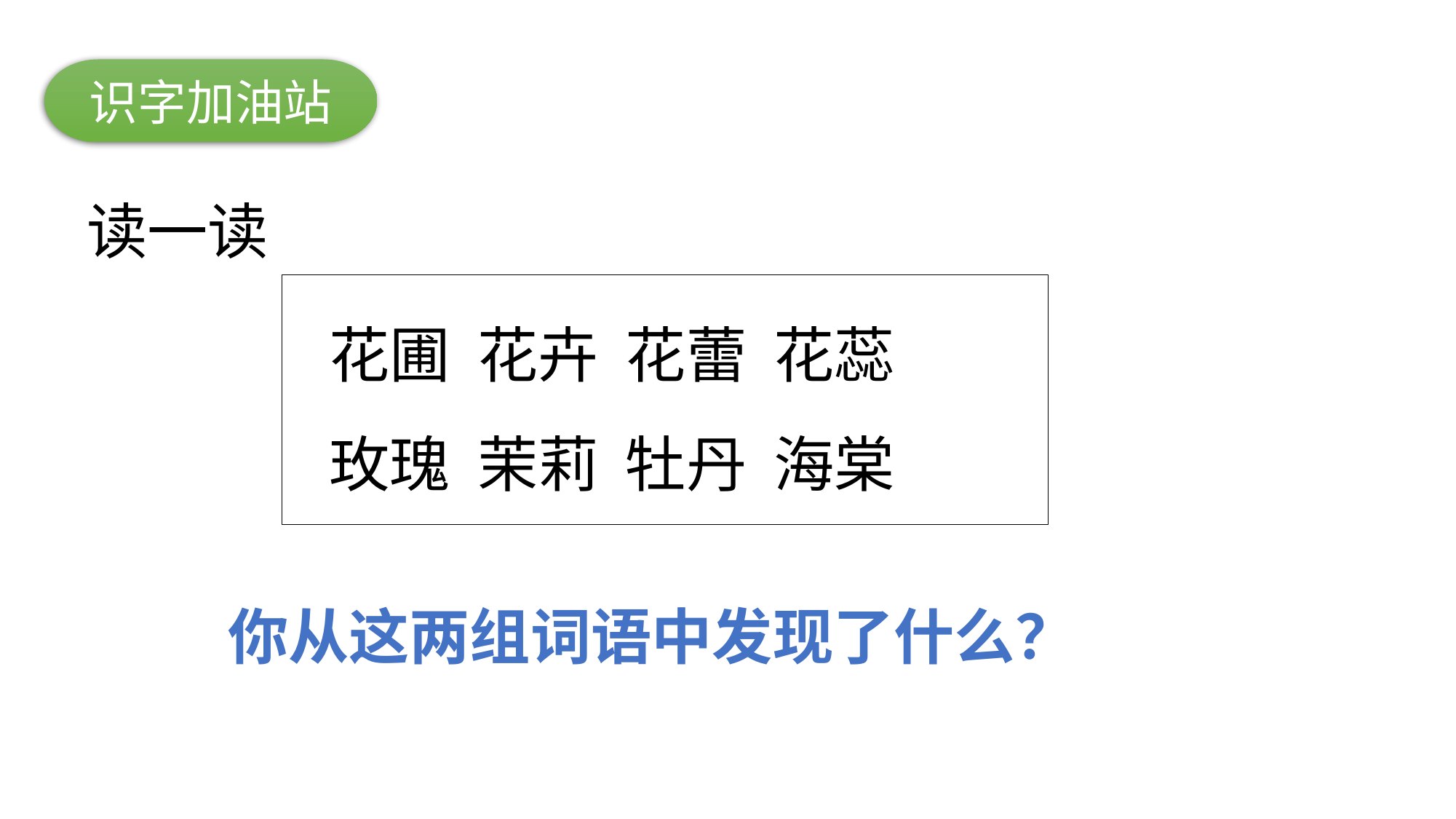

识字加油站
读一读
花圃  花卉  花蕾  花蕊
玫瑰  茉莉  牡丹  海棠
你从这两组词语中发现了什么？